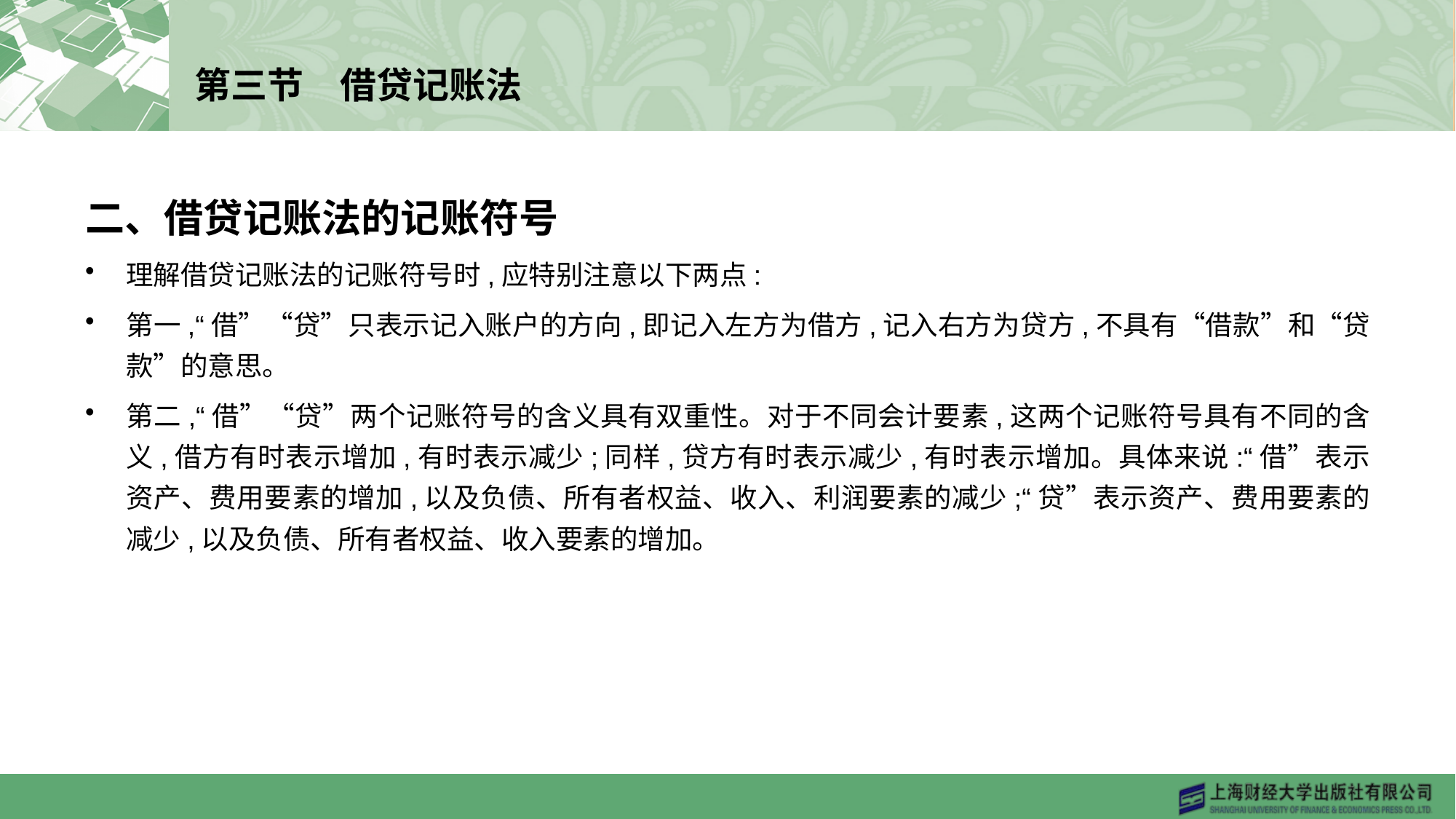

# 第三节　借贷记账法
二、借贷记账法的记账符号
理解借贷记账法的记账符号时,应特别注意以下两点:
第一,“借”“贷”只表示记入账户的方向,即记入左方为借方,记入右方为贷方,不具有“借款”和“贷款”的意思。
第二,“借”“贷”两个记账符号的含义具有双重性。对于不同会计要素,这两个记账符号具有不同的含义,借方有时表示增加,有时表示减少;同样,贷方有时表示减少,有时表示增加。具体来说:“借”表示资产、费用要素的增加,以及负债、所有者权益、收入、利润要素的减少;“贷”表示资产、费用要素的减少,以及负债、所有者权益、收入要素的增加。